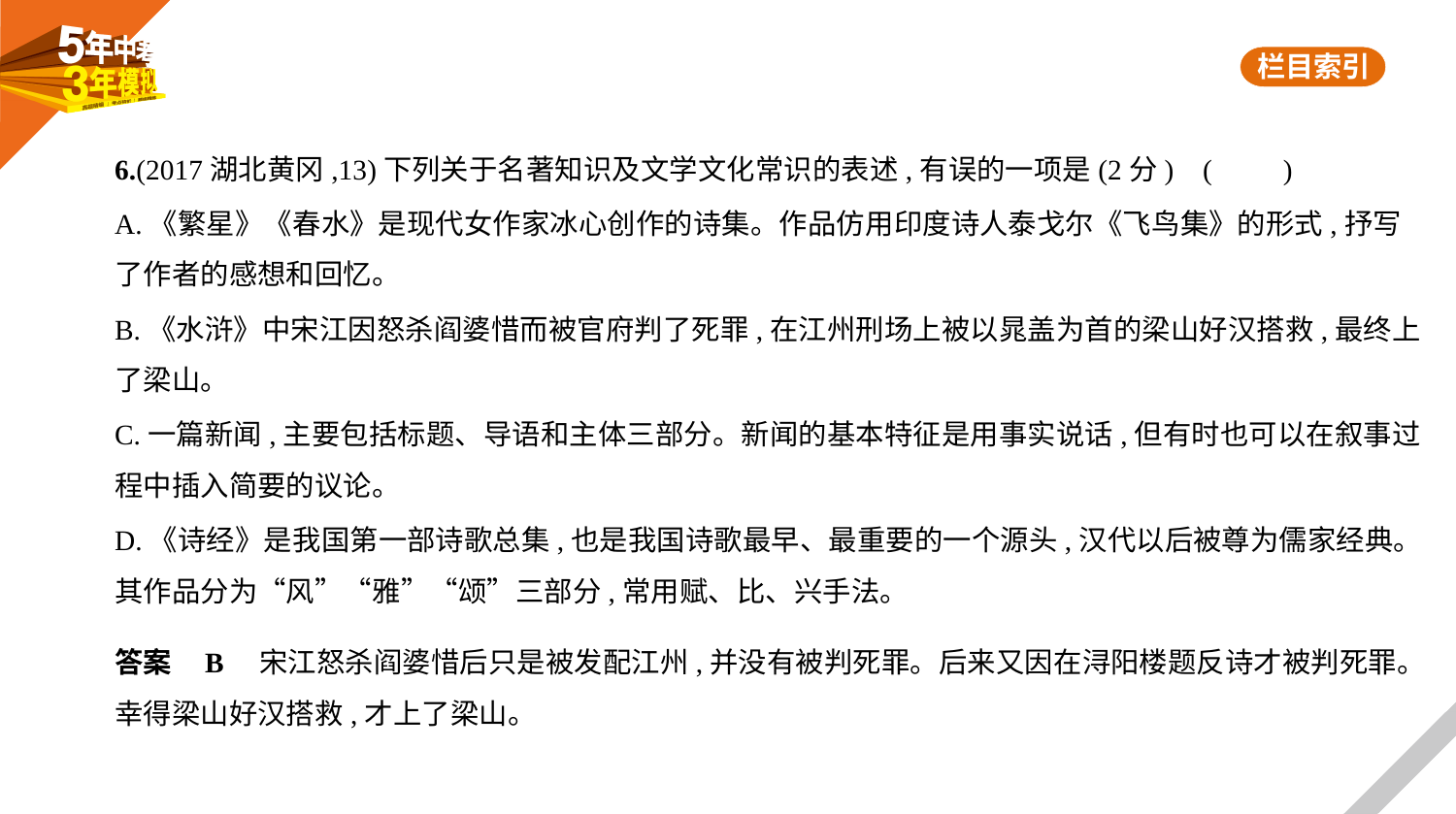

6.(2017湖北黄冈,13)下列关于名著知识及文学文化常识的表述,有误的一项是(2分) (　　)
A.《繁星》《春水》是现代女作家冰心创作的诗集。作品仿用印度诗人泰戈尔《飞鸟集》的形式,抒写
了作者的感想和回忆。
B.《水浒》中宋江因怒杀阎婆惜而被官府判了死罪,在江州刑场上被以晁盖为首的梁山好汉搭救,最终上
了梁山。
C.一篇新闻,主要包括标题、导语和主体三部分。新闻的基本特征是用事实说话,但有时也可以在叙事过
程中插入简要的议论。
D.《诗经》是我国第一部诗歌总集,也是我国诗歌最早、最重要的一个源头,汉代以后被尊为儒家经典。
其作品分为“风”“雅”“颂”三部分,常用赋、比、兴手法。
答案    B　宋江怒杀阎婆惜后只是被发配江州,并没有被判死罪。后来又因在浔阳楼题反诗才被判死罪。
幸得梁山好汉搭救,才上了梁山。